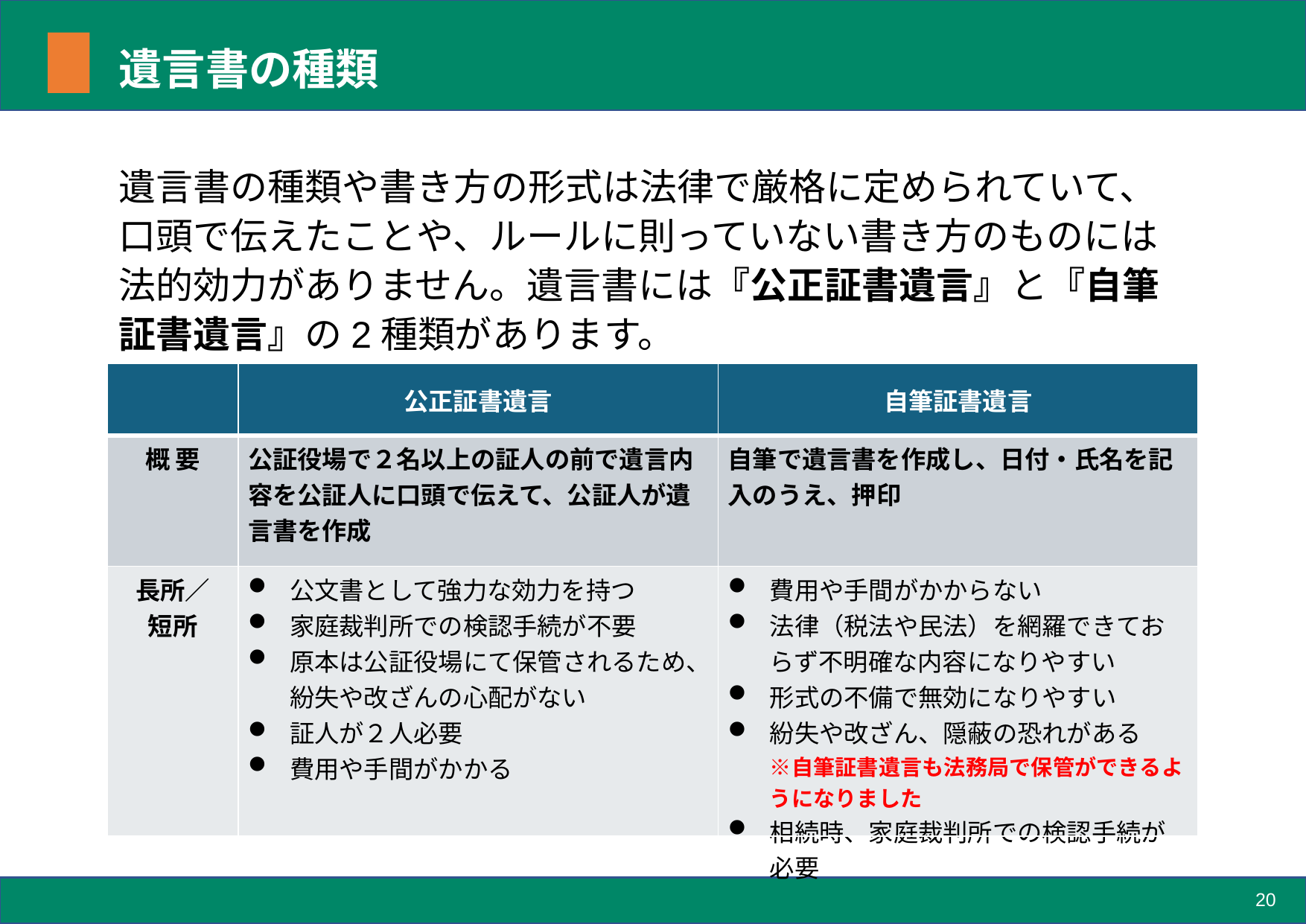

# 遺言書の種類
遺言書の種類や書き方の形式は法律で厳格に定められていて、口頭で伝えたことや、ルールに則っていない書き方のものには法的効力がありません。遺言書には『公正証書遺言』と『自筆証書遺言』の2種類があります。
|  | 公正証書遺言 | 自筆証書遺言 |
| --- | --- | --- |
| 概 要 | 公証役場で２名以上の証人の前で遺言内容を公証人に口頭で伝えて、公証人が遺言書を作成 | 自筆で遺言書を作成し、日付・氏名を記入のうえ、押印 |
| 長所／ 短所 | 公文書として強力な効力を持つ 家庭裁判所での検認手続が不要 原本は公証役場にて保管されるため、紛失や改ざんの心配がない 証人が２人必要 費用や手間がかかる | 費用や手間がかからない 法律（税法や民法）を網羅できておらず不明確な内容になりやすい 形式の不備で無効になりやすい 紛失や改ざん、隠蔽の恐れがある ※自筆証書遺言も法務局で保管ができるようになりました 相続時、家庭裁判所での検認手続が必要 |